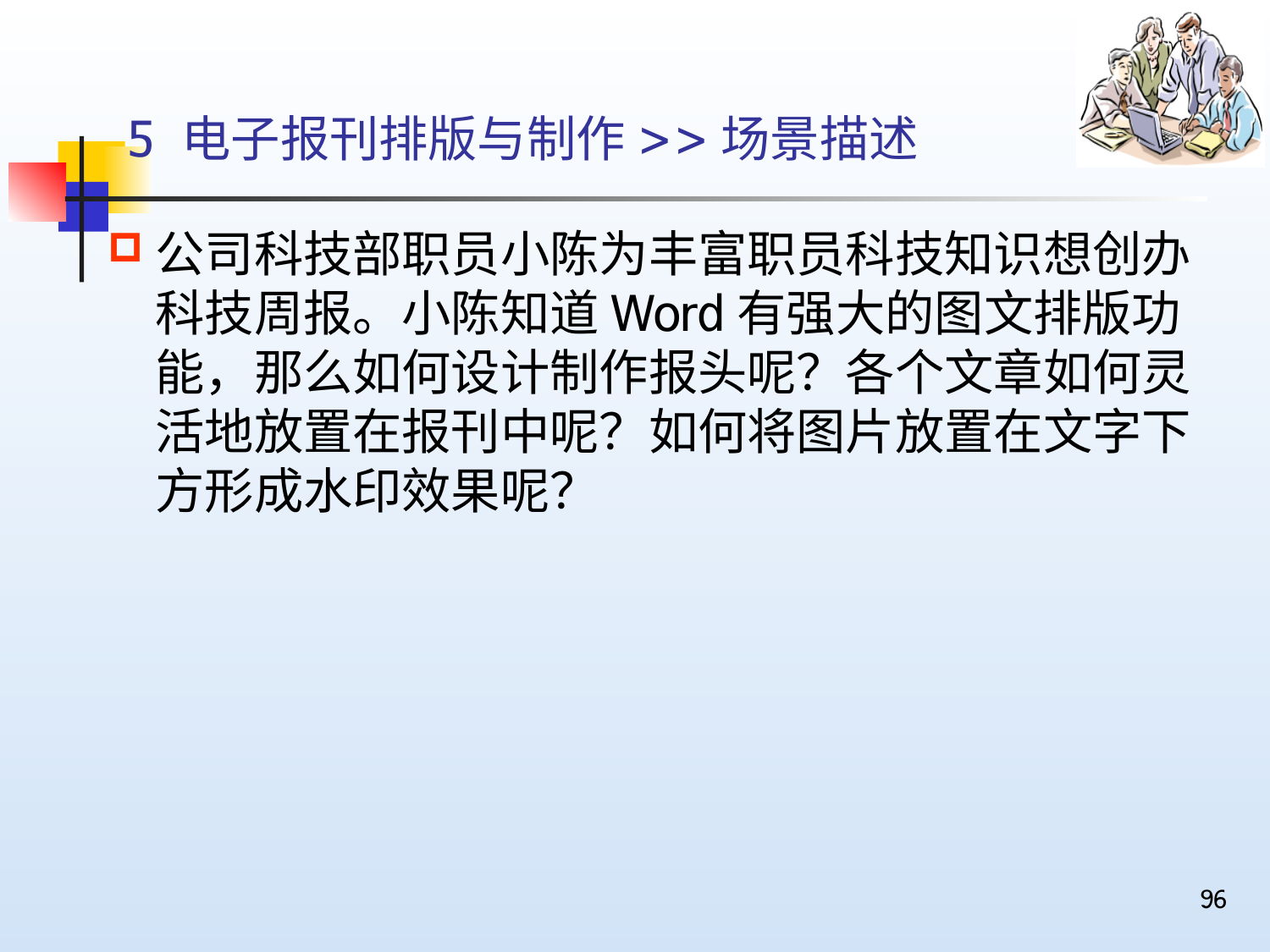

# 5 电子报刊排版与制作>>场景描述
公司科技部职员小陈为丰富职员科技知识想创办科技周报。小陈知道Word有强大的图文排版功能，那么如何设计制作报头呢？各个文章如何灵活地放置在报刊中呢？如何将图片放置在文字下方形成水印效果呢？
96